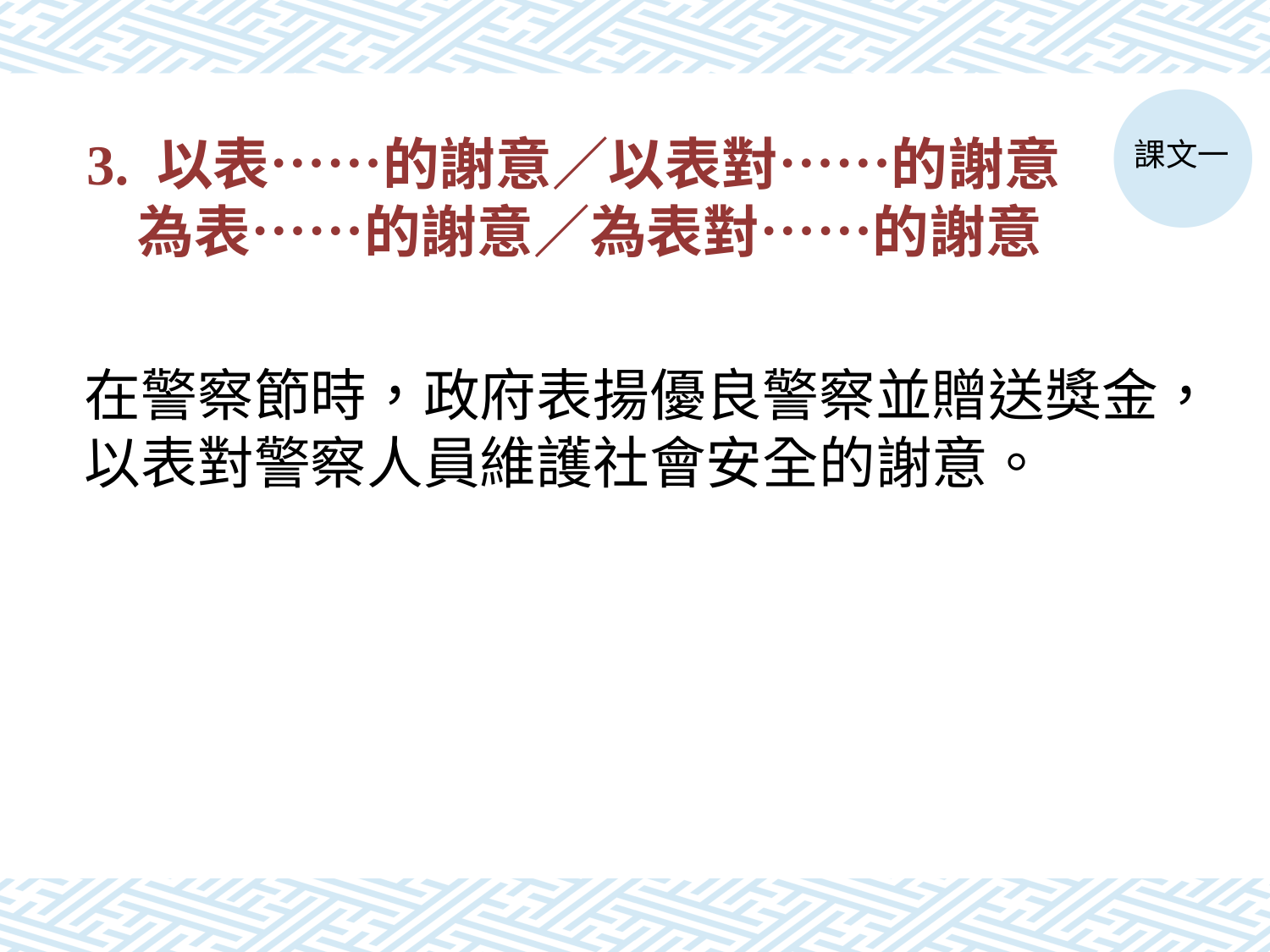

課文一
# 3. 以表……的謝意／以表對……的謝意 為表……的謝意／為表對……的謝意
在警察節時，政府表揚優良警察並贈送獎金，以表對警察人員維護社會安全的謝意。